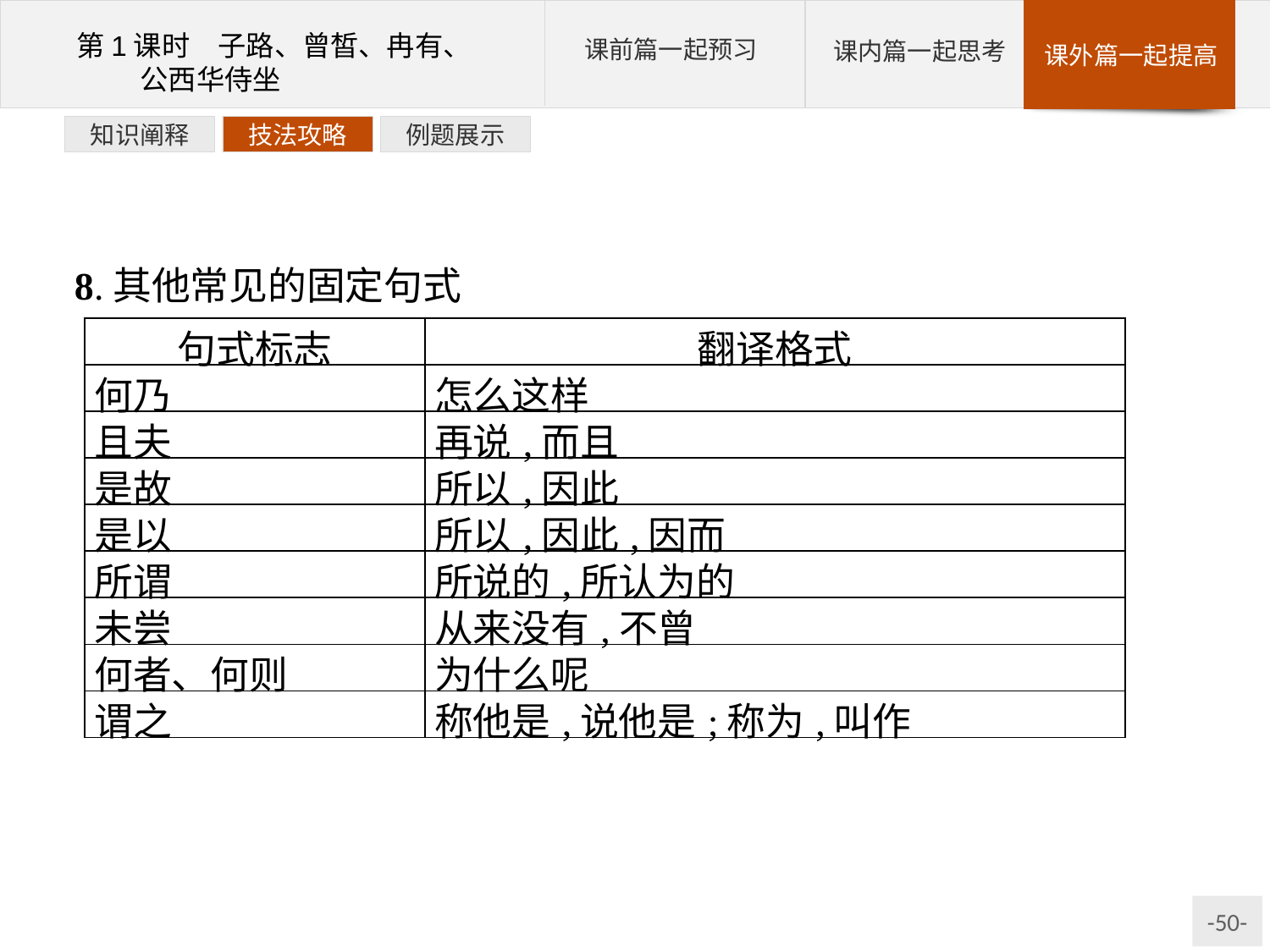

例题展示
技法攻略
知识阐释
8.其他常见的固定句式
| 句式标志 | 翻译格式 |
| --- | --- |
| 何乃 | 怎么这样 |
| 且夫 | 再说,而且 |
| 是故 | 所以,因此 |
| 是以 | 所以,因此,因而 |
| 所谓 | 所说的,所认为的 |
| 未尝 | 从来没有,不曾 |
| 何者、何则 | 为什么呢 |
| 谓之 | 称他是,说他是;称为,叫作 |